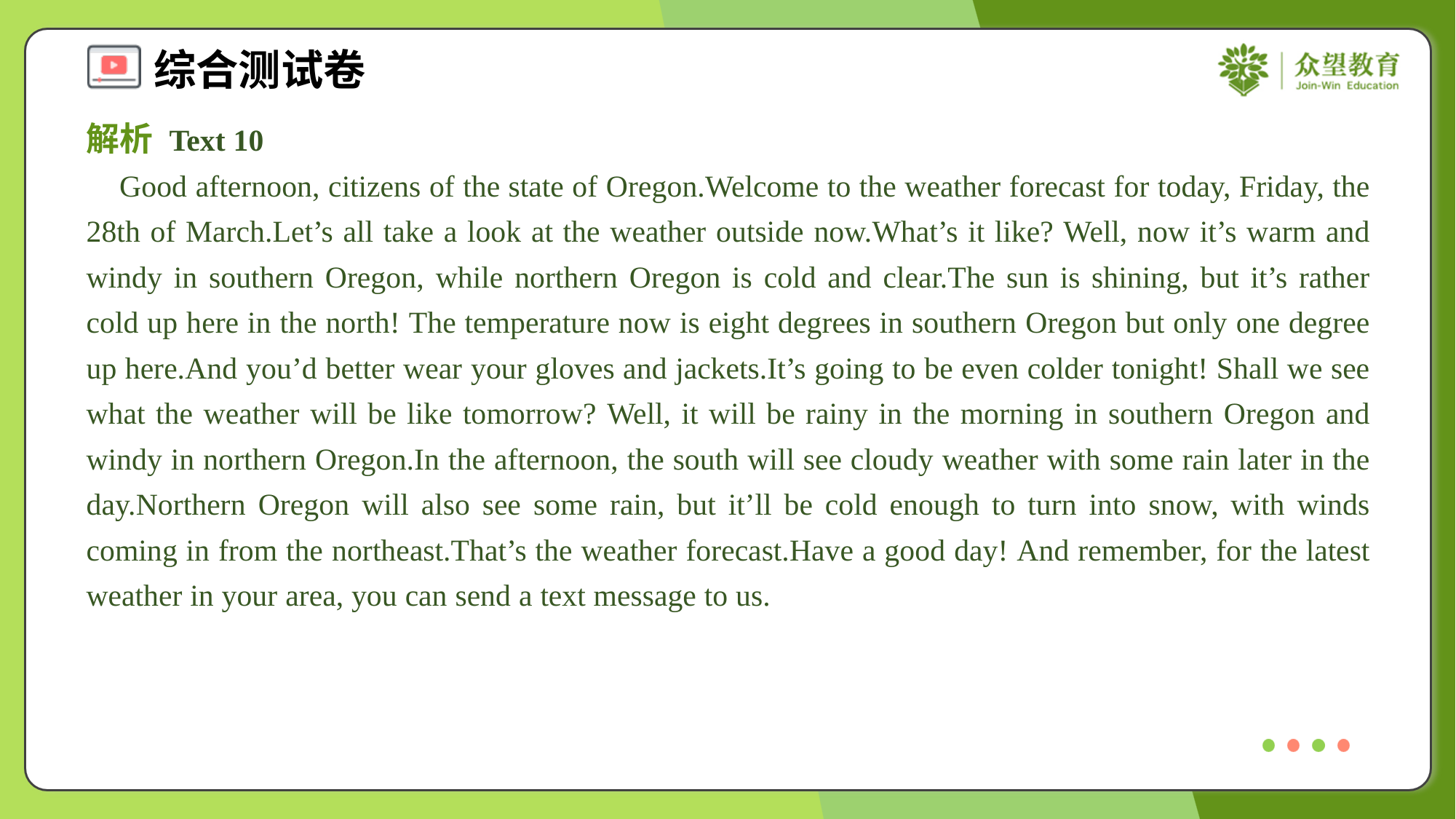

解析 Text 10
    Good afternoon, citizens of the state of Oregon.Welcome to the weather forecast for today, Friday, the 28th of March.Let’s all take a look at the weather outside now.What’s it like? Well, now it’s warm and windy in southern Oregon, while northern Oregon is cold and clear.The sun is shining, but it’s rather cold up here in the north! The temperature now is eight degrees in southern Oregon but only one degree up here.And you’d better wear your gloves and jackets.It’s going to be even colder tonight! Shall we see what the weather will be like tomorrow? Well, it will be rainy in the morning in southern Oregon and windy in northern Oregon.In the afternoon, the south will see cloudy weather with some rain later in the day.Northern Oregon will also see some rain, but it’ll be cold enough to turn into snow, with winds coming in from the northeast.That’s the weather forecast.Have a good day! And remember, for the latest weather in your area, you can send a text message to us.